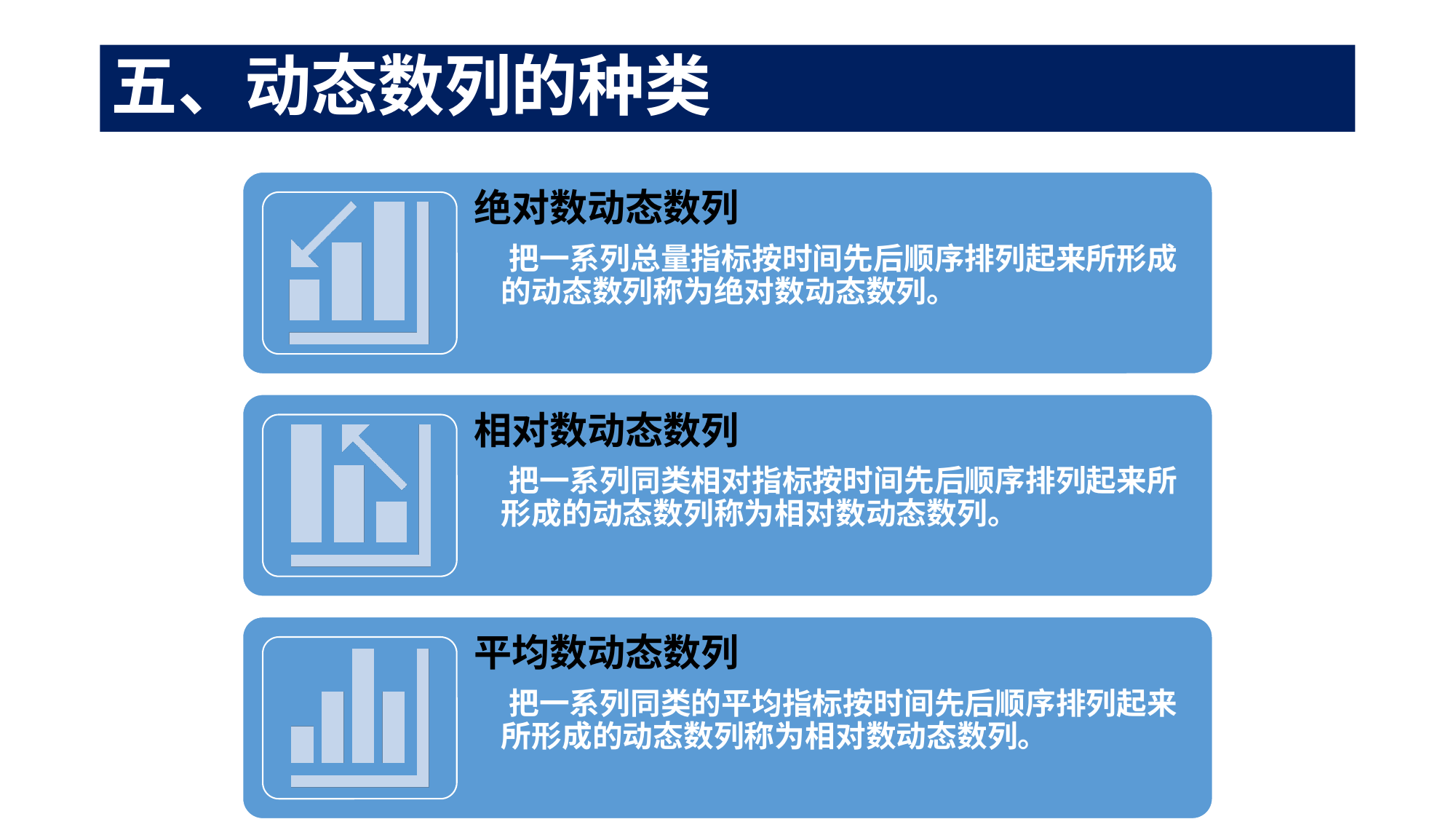

# 五、动态数列的种类
绝对数动态数列
    把一系列总量指标按时间先后顺序排列起来所形成的动态数列称为绝对数动态数列。
相对数动态数列
    把一系列同类相对指标按时间先后顺序排列起来所形成的动态数列称为相对数动态数列。
平均数动态数列
    把一系列同类的平均指标按时间先后顺序排列起来所形成的动态数列称为相对数动态数列。